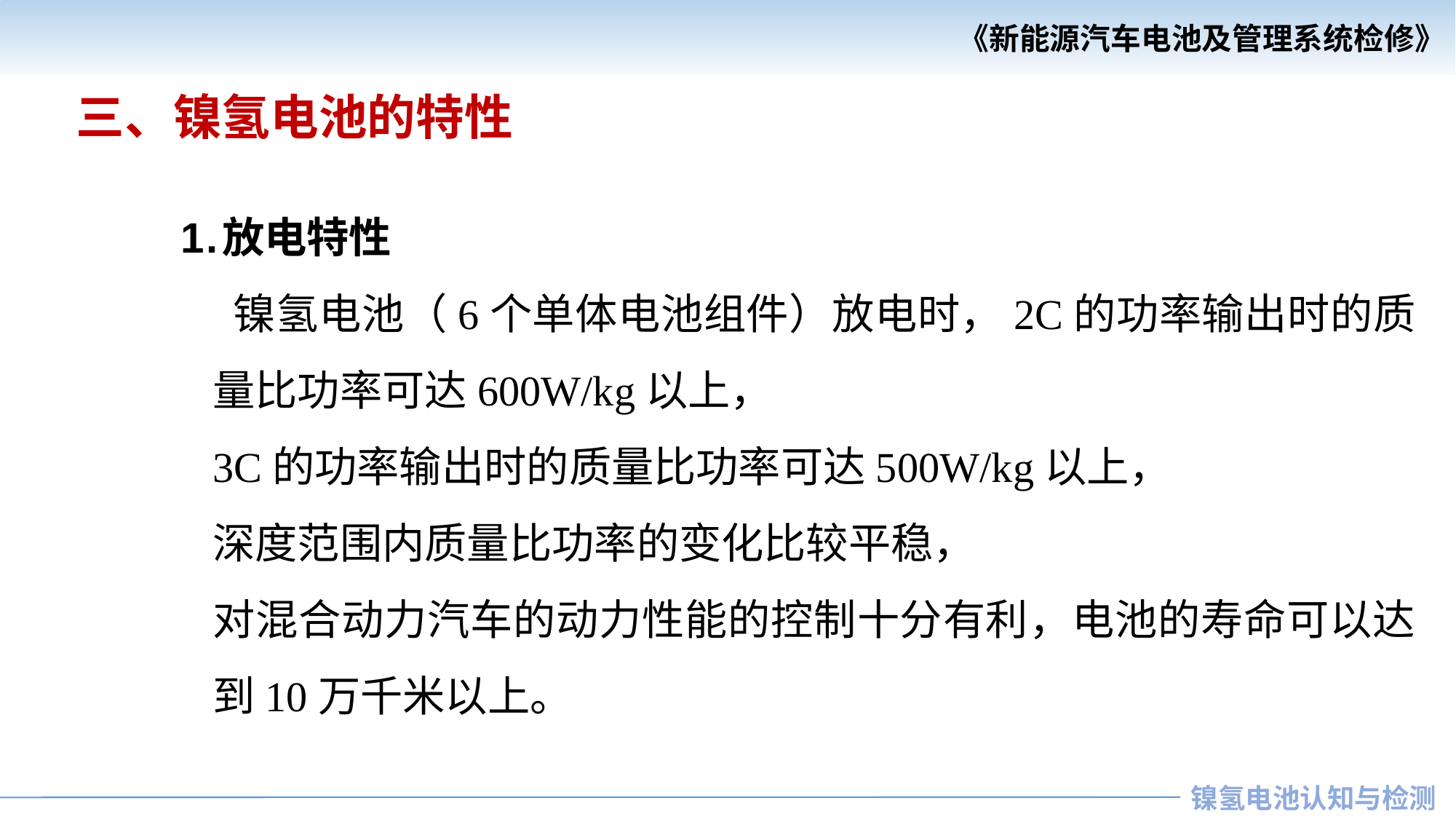

三、镍氢电池的特性
放电特性
 镍氢电池（6个单体电池组件）放电时，2C的功率输出时的质量比功率可达600W/kg以上，
3C的功率输出时的质量比功率可达500W/kg以上，
深度范围内质量比功率的变化比较平稳，
对混合动力汽车的动力性能的控制十分有利，电池的寿命可以达到10万千米以上。